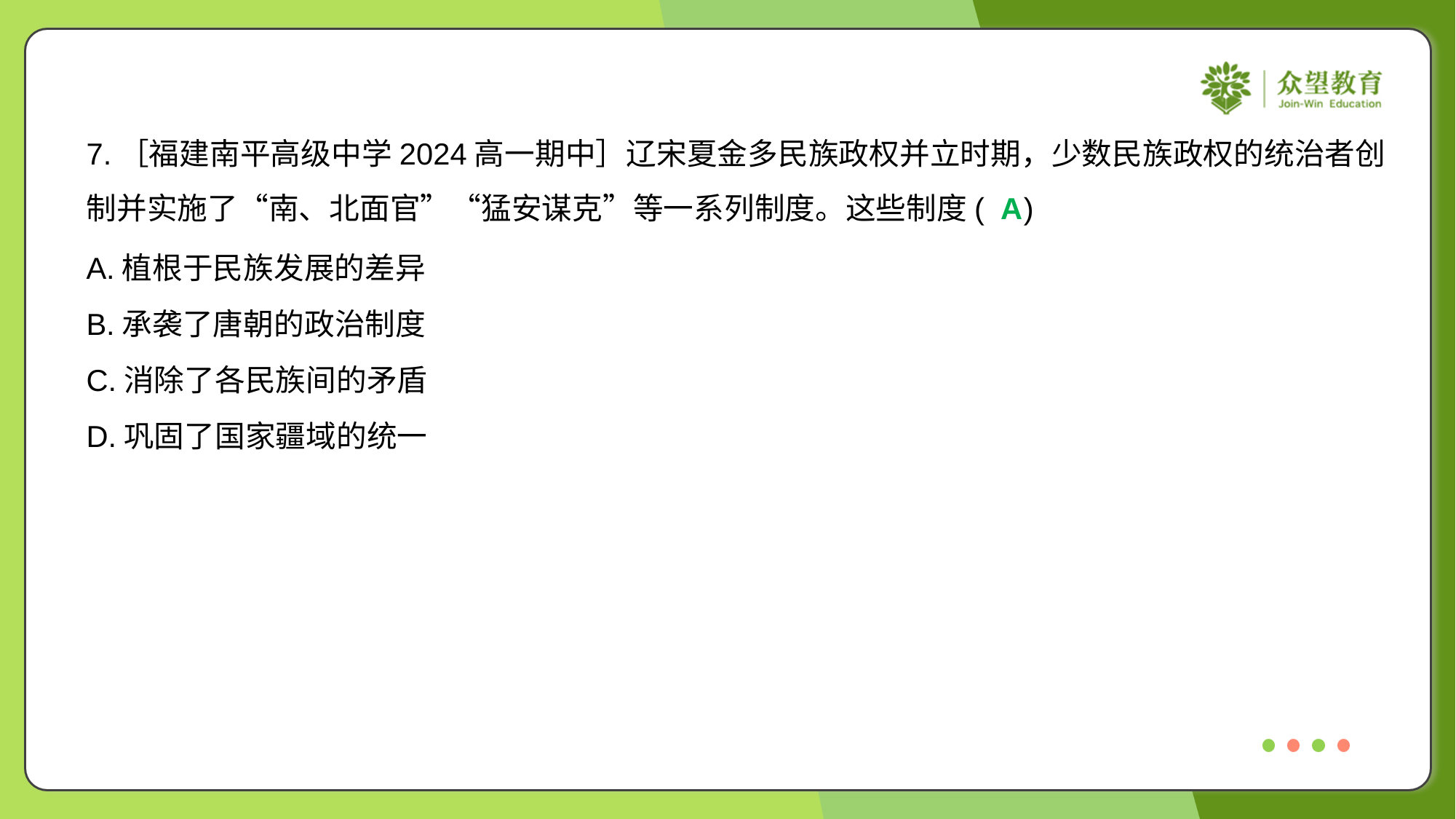

7.［福建南平高级中学2024高一期中］辽宋夏金多民族政权并立时期，少数民族政权的统治者创
制并实施了“南、北面官”“猛安谋克”等一系列制度。这些制度(     )
A
A.植根于民族发展的差异
B.承袭了唐朝的政治制度
C.消除了各民族间的矛盾
D.巩固了国家疆域的统一